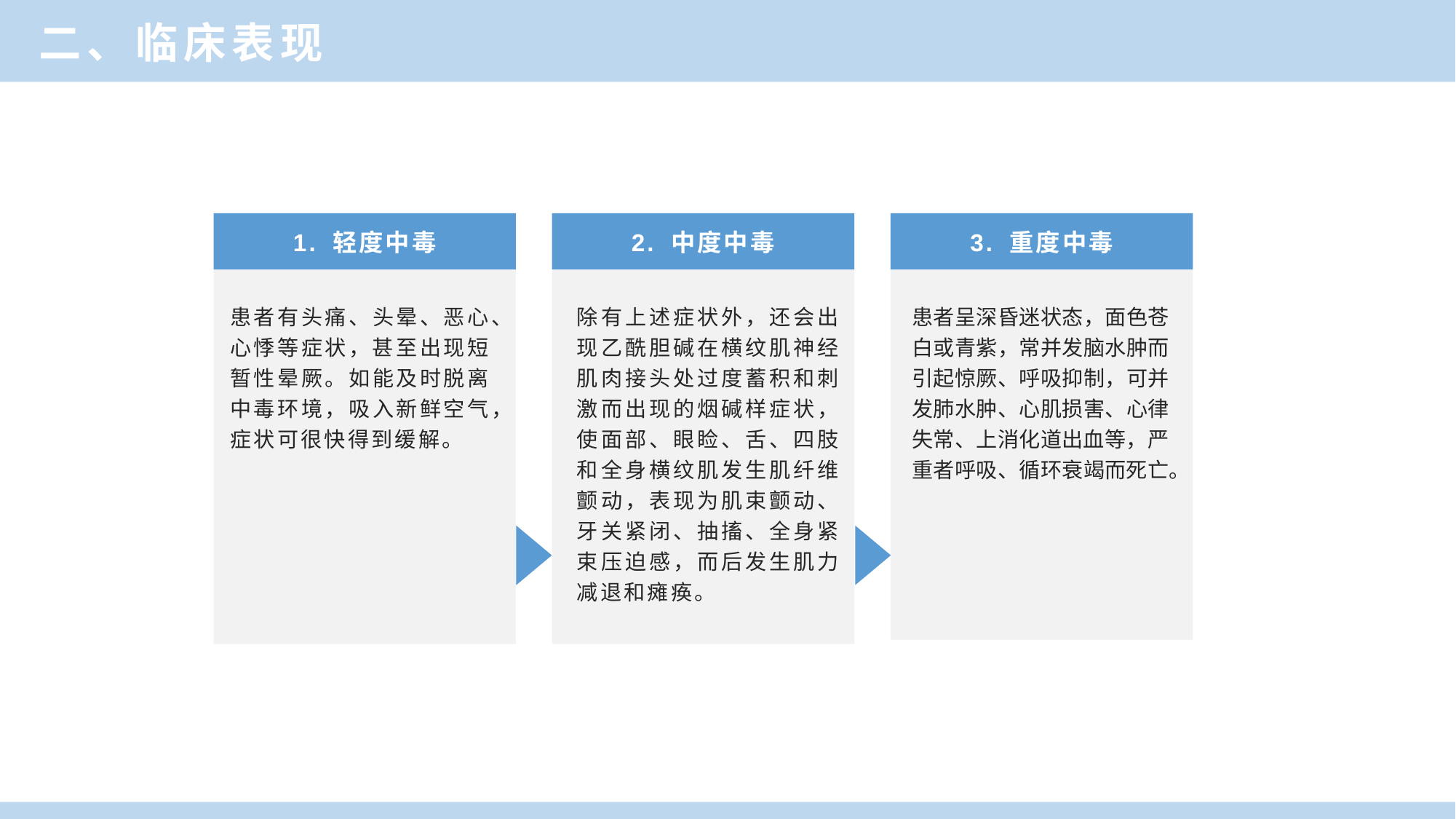

二、临床表现
1. 轻度中毒
2. 中度中毒
3. 重度中毒

患者有头痛、头晕、恶心、心悸等症状，甚至出现短暂性晕厥。如能及时脱离中毒环境，吸入新鲜空气，症状可很快得到缓解。
除有上述症状外，还会出现乙酰胆碱在横纹肌神经肌肉接头处过度蓄积和刺激而出现的烟碱样症状，使面部、眼睑、舌、四肢和全身横纹肌发生肌纤维颤动，表现为肌束颤动、牙关紧闭、抽搐、全身紧束压迫感，而后发生肌力减退和瘫痪。
患者呈深昏迷状态，面色苍白或青紫，常并发脑水肿而引起惊厥、呼吸抑制，可并发肺水肿、心肌损害、心律失常、上消化道出血等，严重者呼吸、循环衰竭而死亡。